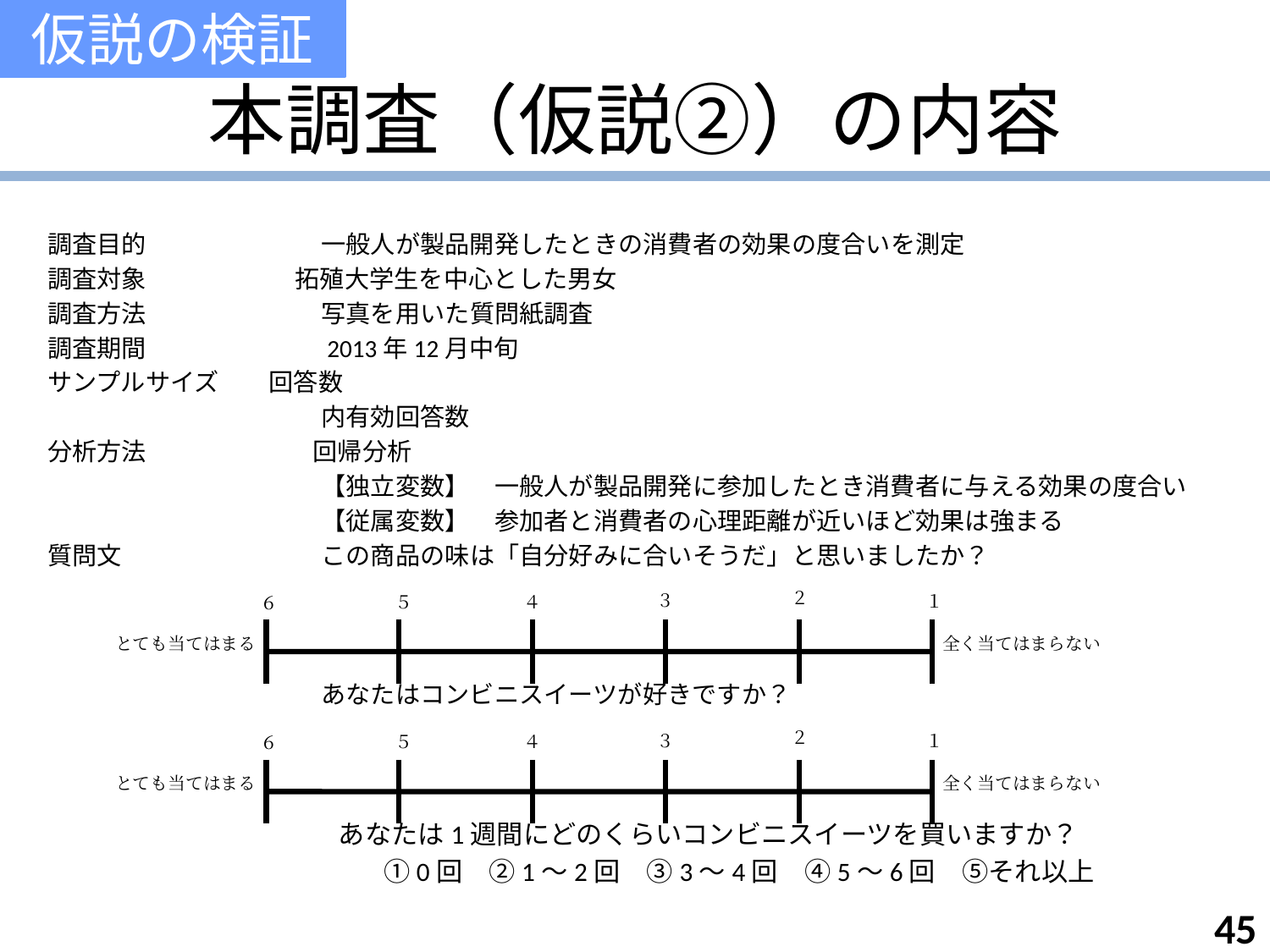

仮説の検証
# 本調査（仮説②）の内容
調査目的	　　　　一般人が製品開発したときの消費者の効果の度合いを測定
調査対象　　　　　　拓殖大学生を中心とした男女
調査方法	　　　　写真を用いた質問紙調査
調査期間	　　　　2013年12月中旬
サンプルサイズ　　回答数
		　　　　内有効回答数
分析方法	　　  　 回帰分析
		　　　　【独立変数】　一般人が製品開発に参加したとき消費者に与える効果の度合い
		　　　　【従属変数】　参加者と消費者の心理距離が近いほど効果は強まる
質問文	　　　　この商品の味は「自分好みに合いそうだ」と思いましたか？

		　　　　あなたはコンビニスイーツが好きですか？

　　　　　　　　　　　あなたは1週間にどのくらいコンビニスイーツを買いますか？
		　　　　①0回　②1～2回　③3～4回　④5～6回　⑤それ以上

２
３
１
５
４
６
とても当てはまる
全く当てはまらない
２
３
１
５
４
６
とても当てはまる
全く当てはまらない
45